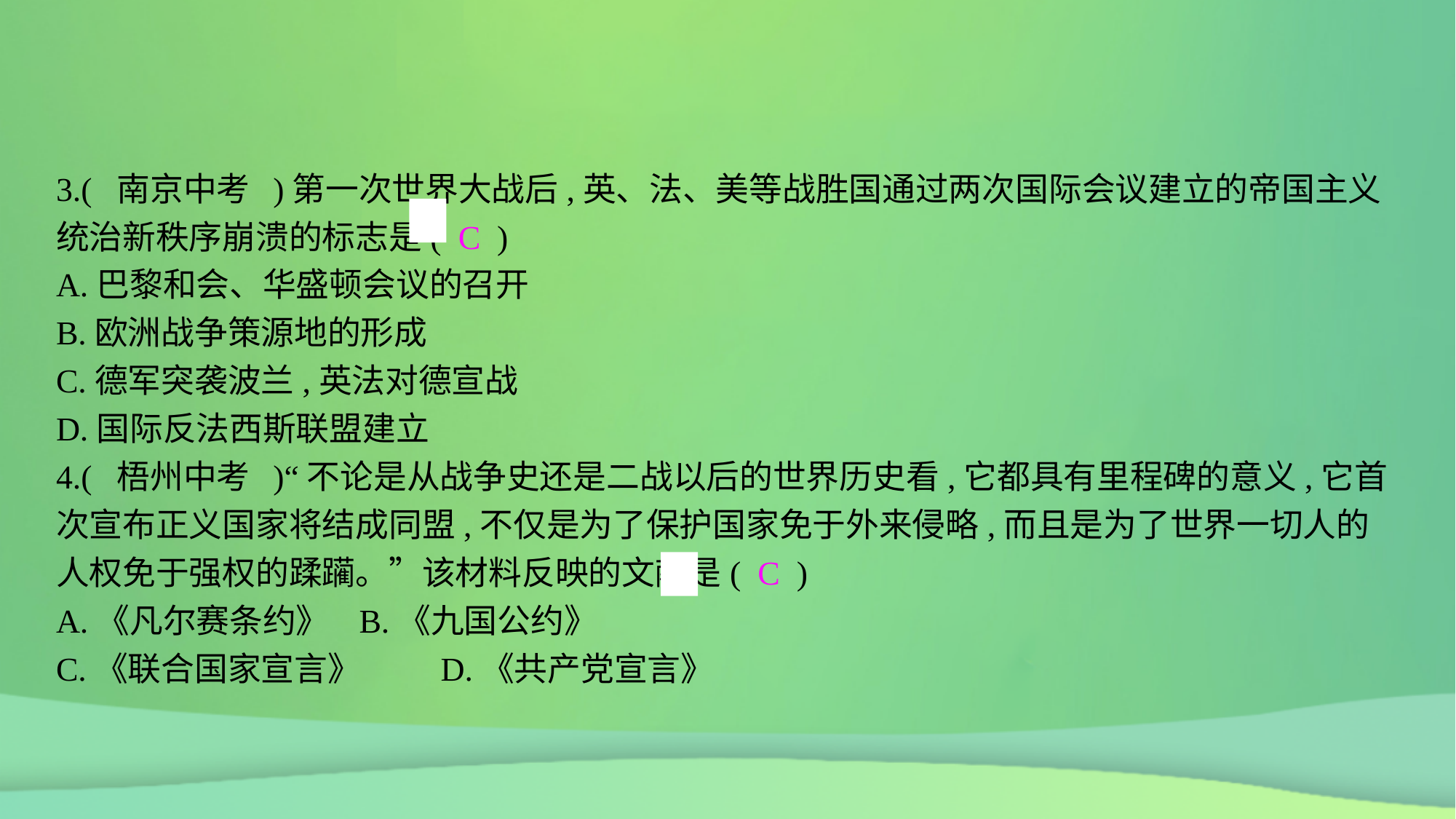

3.(  南京中考  )第一次世界大战后,英、法、美等战胜国通过两次国际会议建立的帝国主义统治新秩序崩溃的标志是(  C  )
A.巴黎和会、华盛顿会议的召开
B.欧洲战争策源地的形成
C.德军突袭波兰,英法对德宣战
D.国际反法西斯联盟建立
4.(  梧州中考  )“不论是从战争史还是二战以后的世界历史看,它都具有里程碑的意义,它首次宣布正义国家将结成同盟,不仅是为了保护国家免于外来侵略,而且是为了世界一切人的人权免于强权的蹂躏。”该材料反映的文献是(  C  )
A.《凡尔赛条约》	B.《九国公约》
C.《联合国家宣言》	D.《共产党宣言》